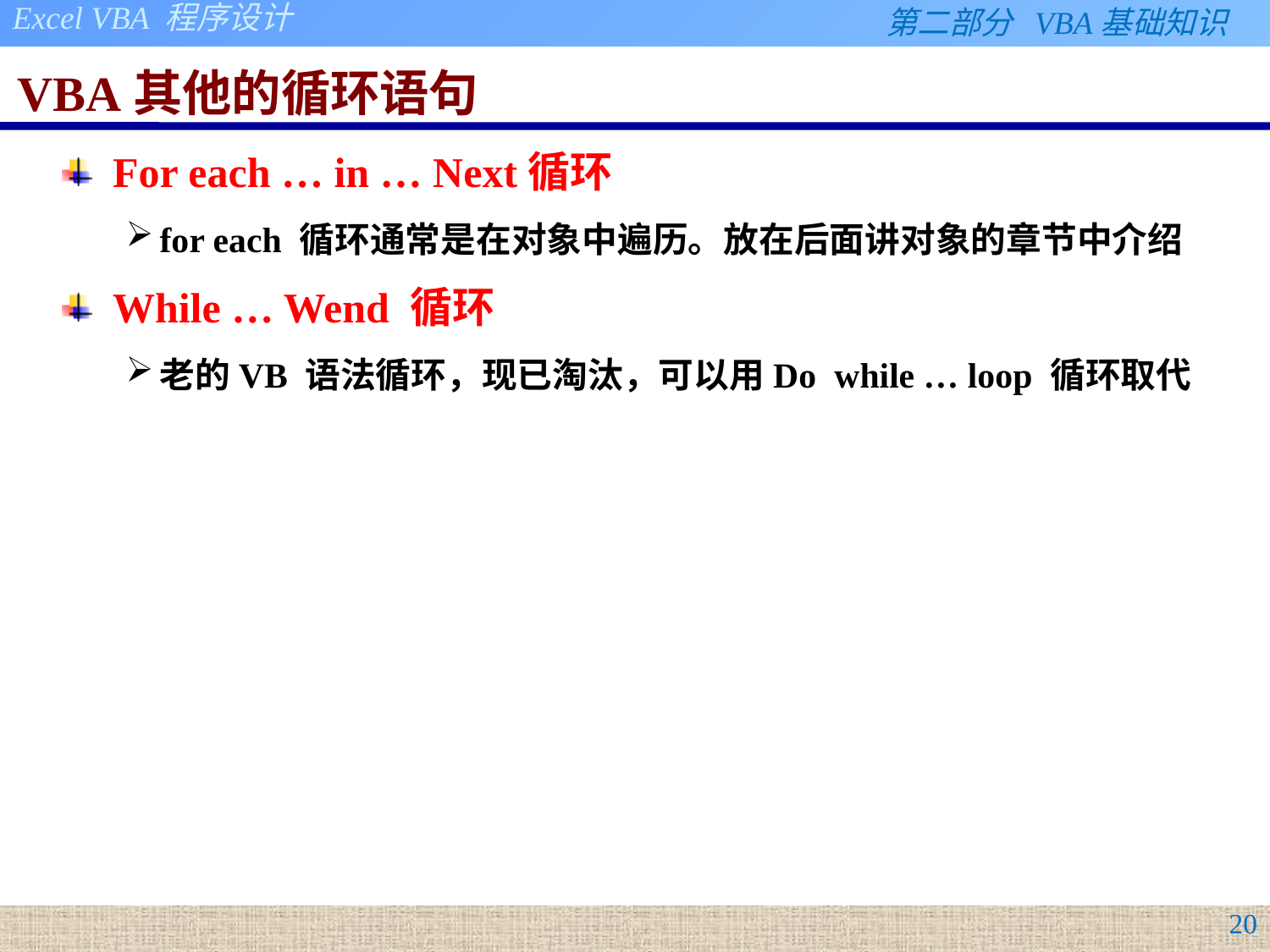

# VBA其他的循环语句
For each … in … Next循环
for each 循环通常是在对象中遍历。放在后面讲对象的章节中介绍
While … Wend 循环
老的VB 语法循环，现已淘汰，可以用Do  while … loop 循环取代